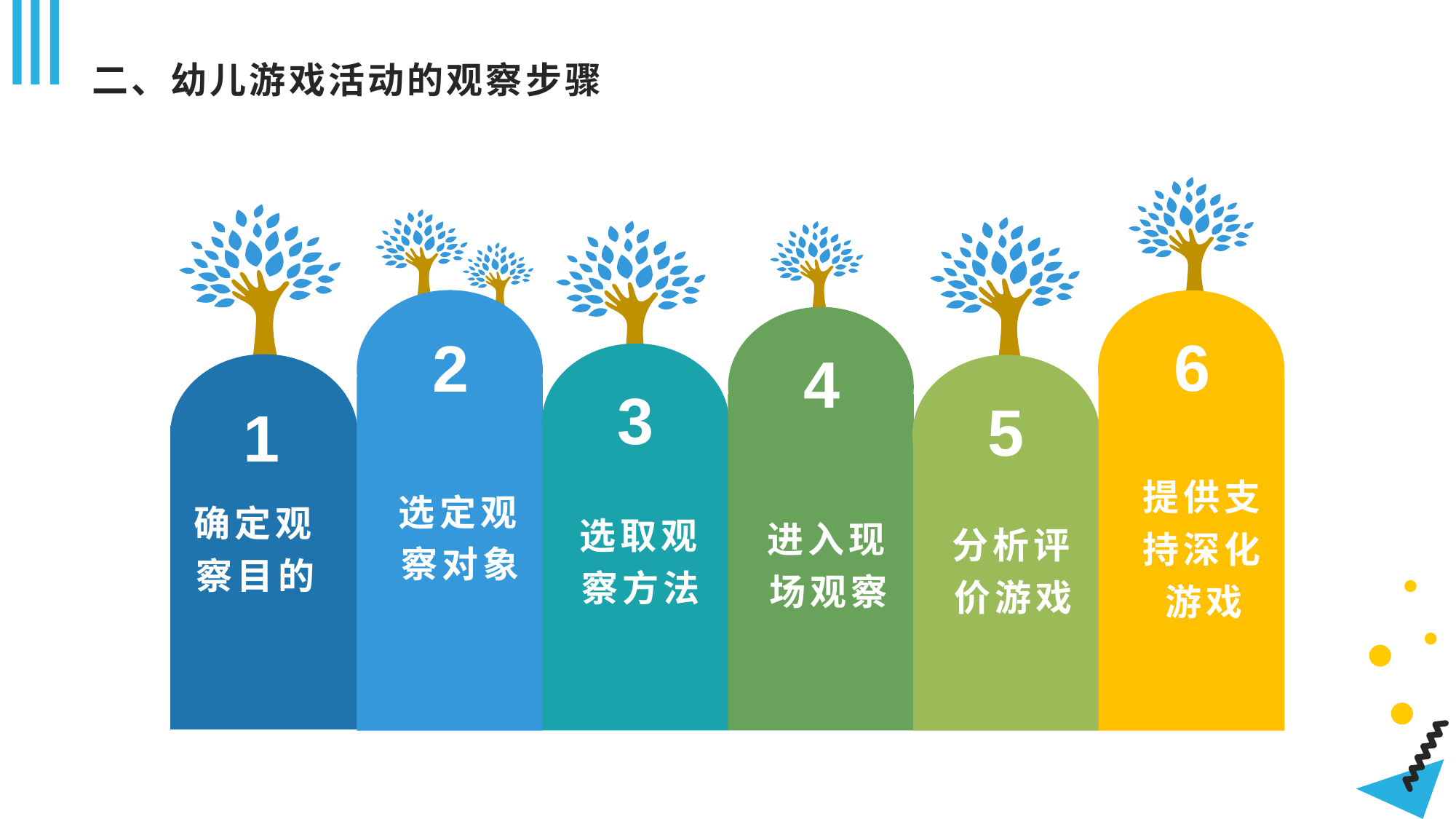

# 二、幼儿游戏活动的观察步骤

6

2

4

3

5

1

提供支持深化游戏
选定观察对象
选取观察方法
确定观察目的
进入现场观察
分析评价游戏